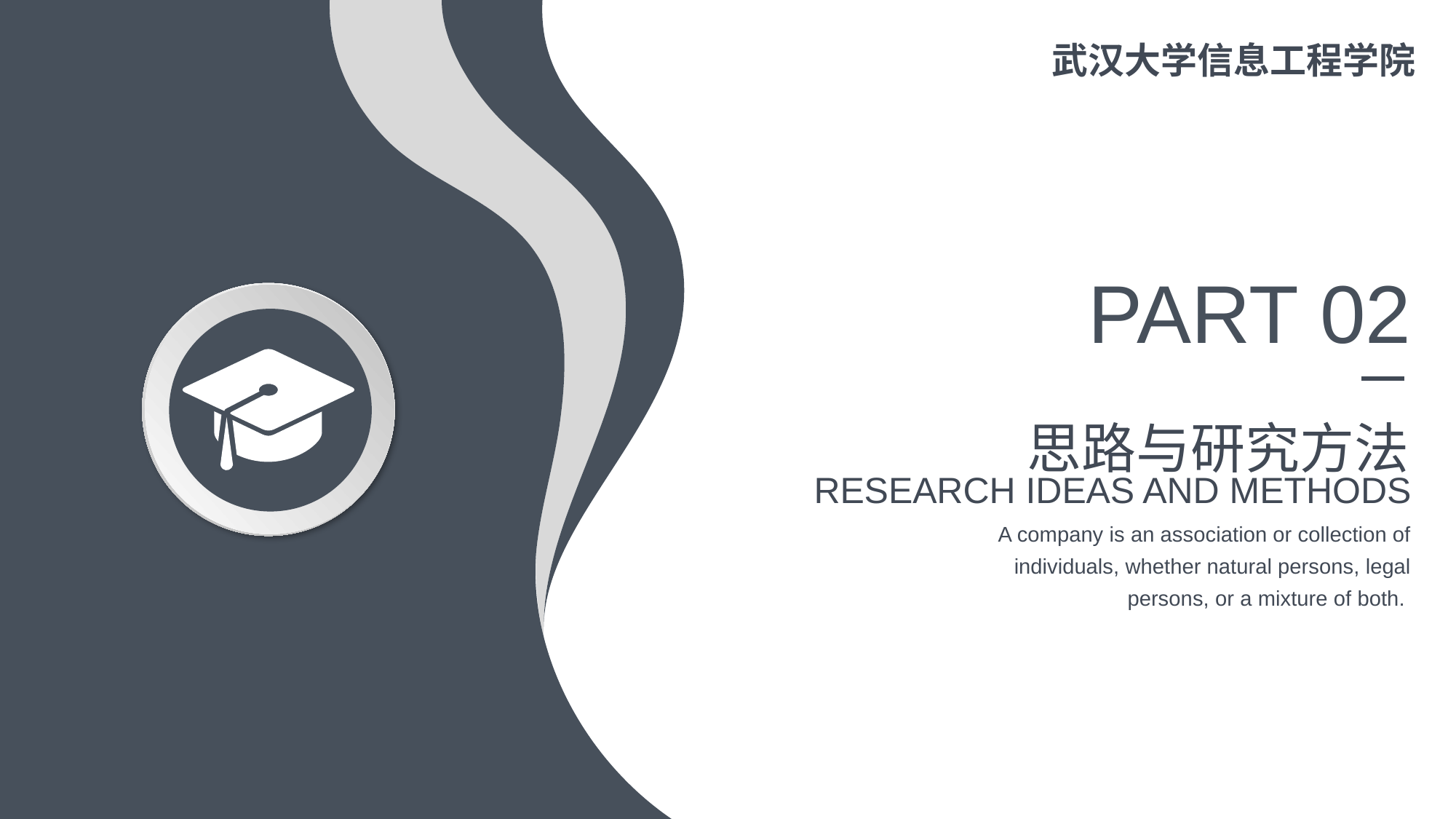

武汉大学信息工程学院

PART 02

思路与研究方法
RESEARCH IDEAS AND METHODS
A company is an association or collection of individuals, whether natural persons, legal persons, or a mixture of both.